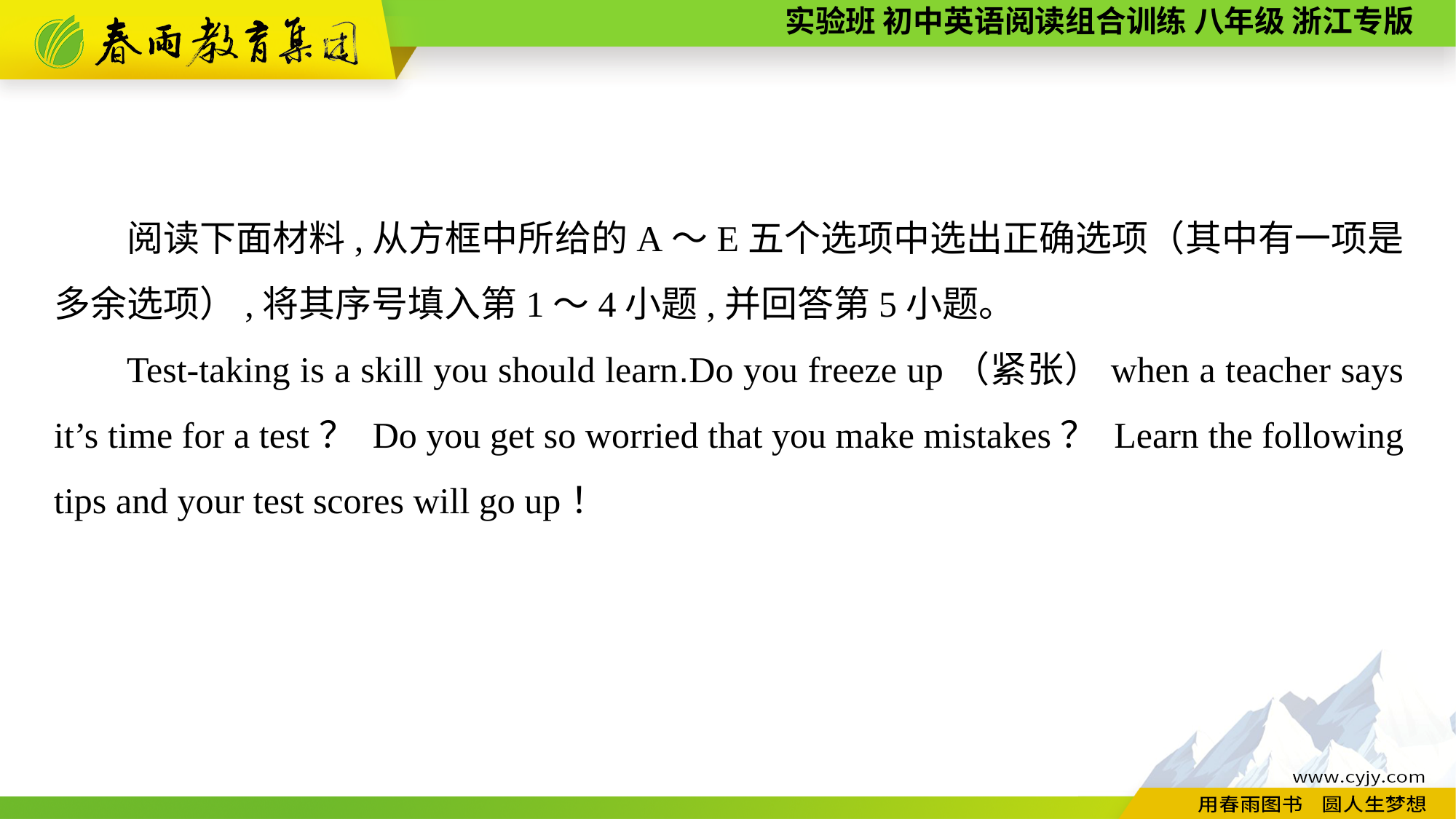

阅读下面材料,从方框中所给的A～E五个选项中选出正确选项（其中有一项是多余选项）,将其序号填入第1～4小题,并回答第5小题。
Test-taking is a skill you should learn.Do you freeze up（紧张）when a teacher says it’s time for a test？ Do you get so worried that you make mistakes？ Learn the following tips and your test scores will go up！